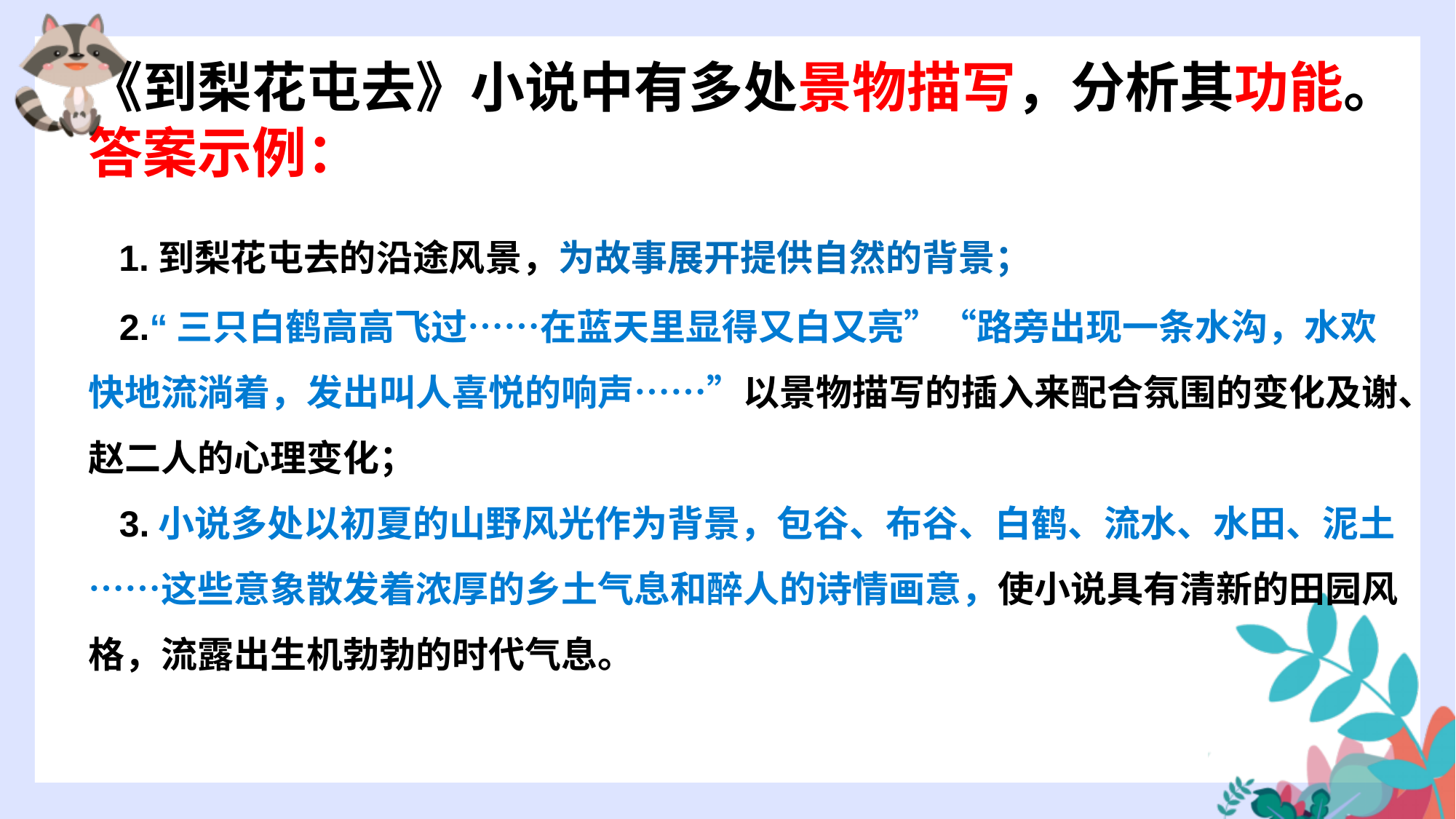

《到梨花屯去》小说中有多处景物描写，分析其功能。
答案示例：
  1.到梨花屯去的沿途风景，为故事展开提供自然的背景；
   2.“三只白鹤高高飞过……在蓝天里显得又白又亮”“路旁出现一条水沟，水欢快地流淌着，发出叫人喜悦的响声……”以景物描写的插入来配合氛围的变化及谢、赵二人的心理变化；
   3.小说多处以初夏的山野风光作为背景，包谷、布谷、白鹤、流水、水田、泥土……这些意象散发着浓厚的乡土气息和醉人的诗情画意，使小说具有清新的田园风格，流露出生机勃勃的时代气息。